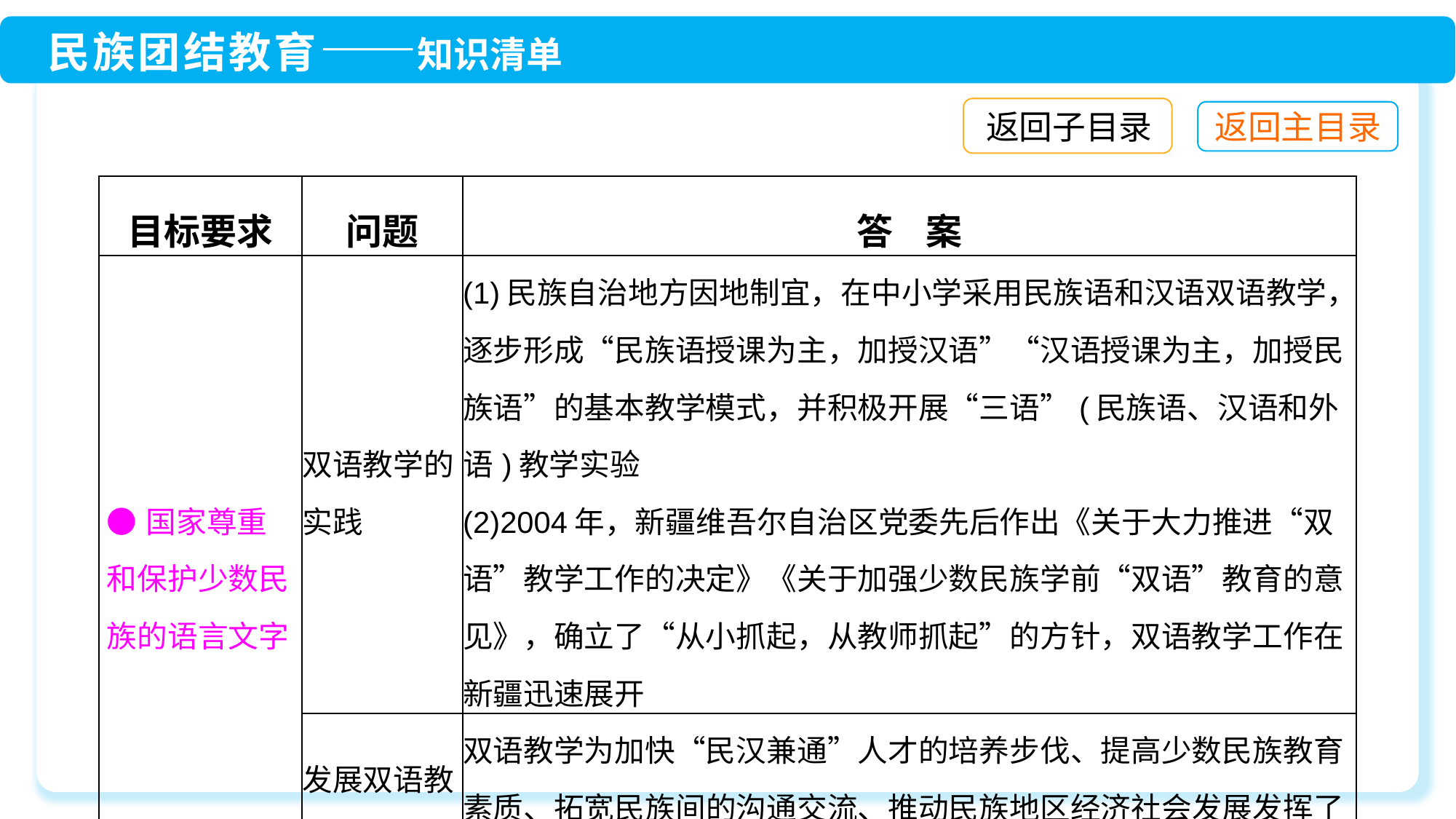

返回子目录
| 目标要求 | 问题 | 答 案 |
| --- | --- | --- |
| ●国家尊重和保护少数民族的语言文字 | 双语教学的实践 | (1)民族自治地方因地制宜，在中小学采用民族语和汉语双语教学，逐步形成“民族语授课为主，加授汉语”“汉语授课为主，加授民族语”的基本教学模式，并积极开展“三语”(民族语、汉语和外语)教学实验 (2)2004年，新疆维吾尔自治区党委先后作出《关于大力推进“双语”教学工作的决定》《关于加强少数民族学前“双语”教育的意见》，确立了“从小抓起，从教师抓起”的方针，双语教学工作在新疆迅速展开 |
|  | 发展双语教学的意义 | 双语教学为加快“民汉兼通”人才的培养步伐、提高少数民族教育素质、拓宽民族间的沟通交流、推动民族地区经济社会发展发挥了重要作用 |